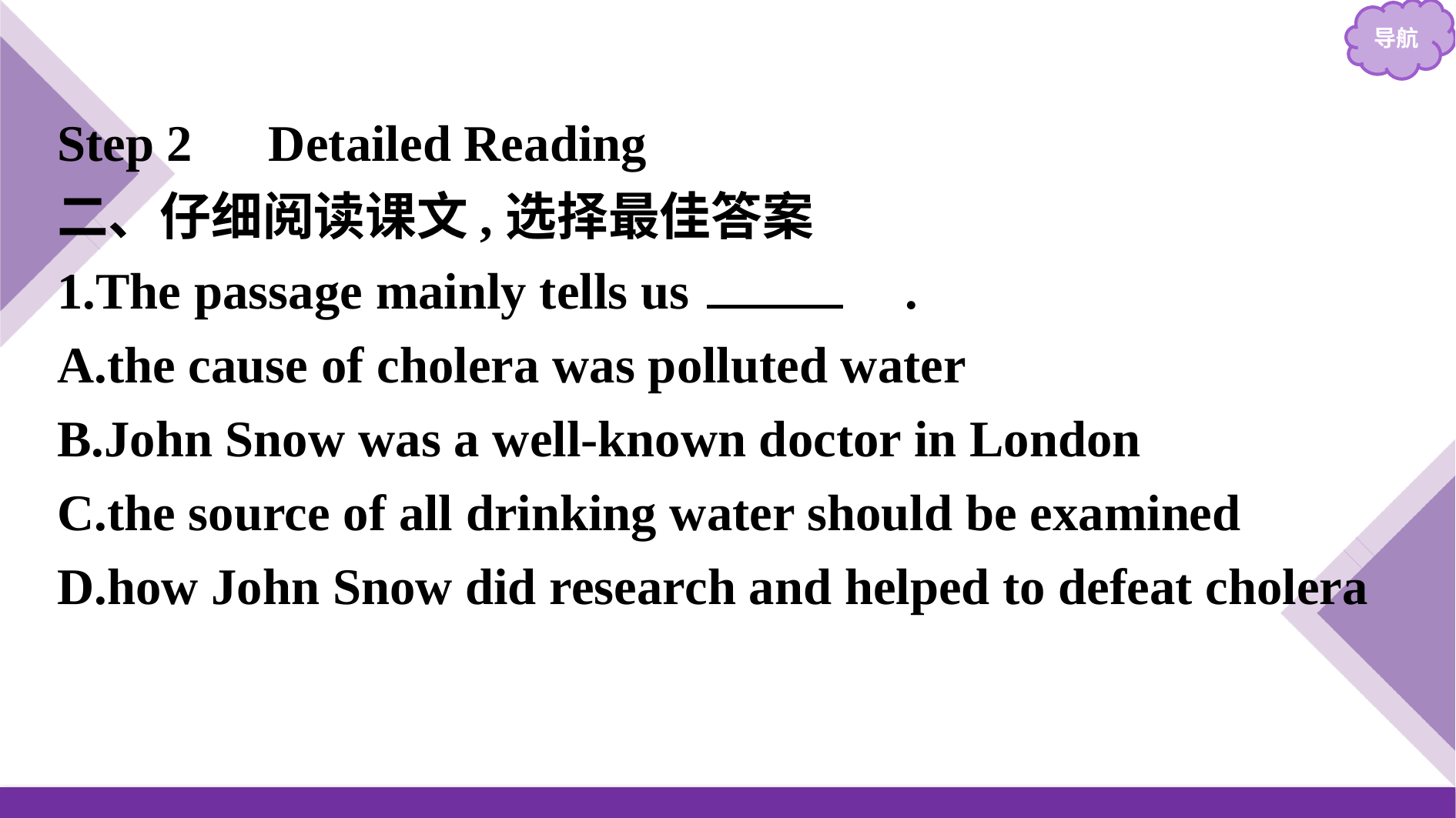

Step 2　Detailed Reading
二、仔细阅读课文,选择最佳答案
1.The passage mainly tells us  　D　.
A.the cause of cholera was polluted water
B.John Snow was a well-known doctor in London
C.the source of all drinking water should be examined
D.how John Snow did research and helped to defeat cholera